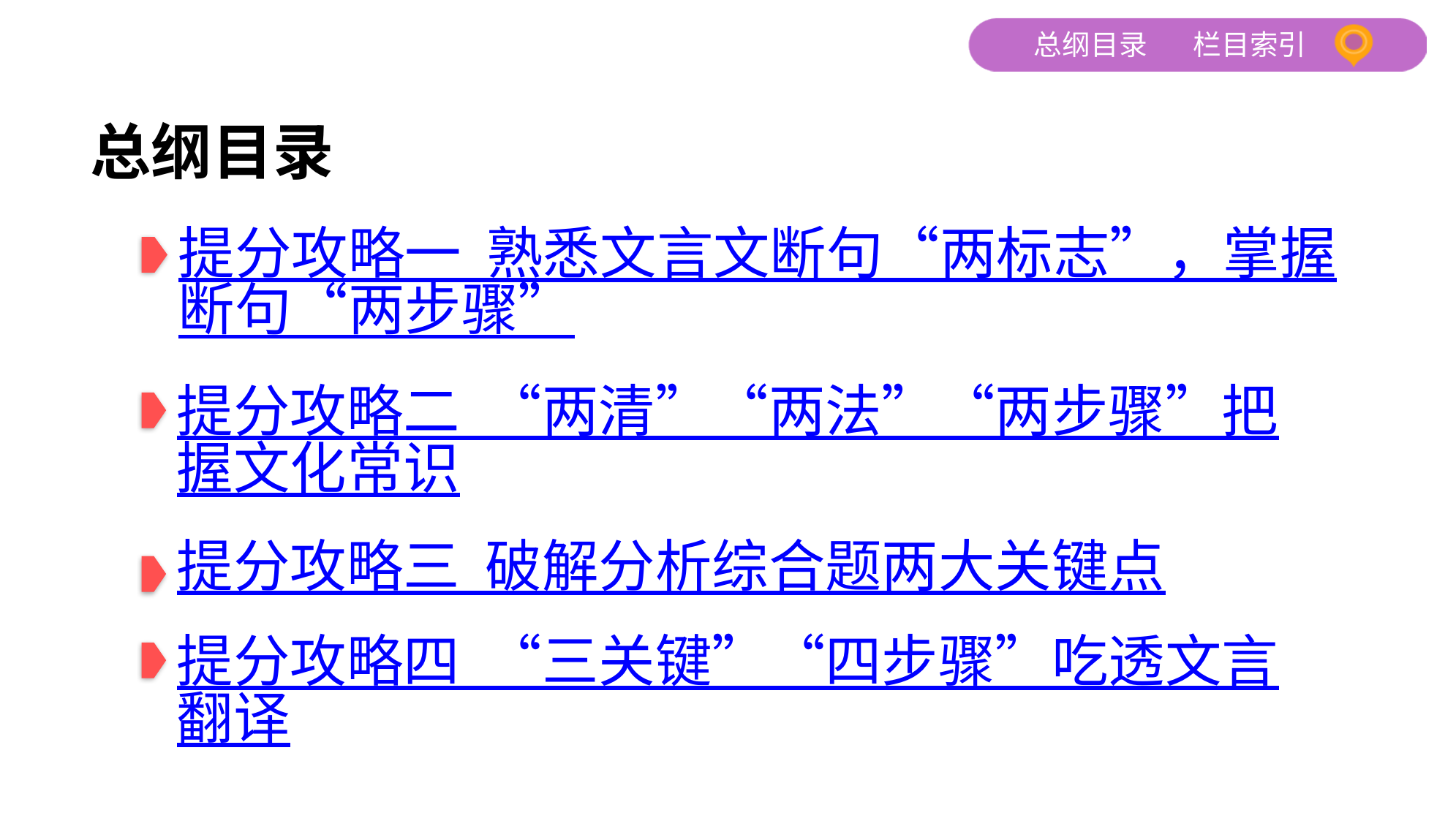

总纲目录
提分攻略一  熟悉文言文断句“两标志”，掌握断句“两步骤”

提分攻略二  “两清”“两法”“两步骤”把握文化常识

提分攻略三  破解分析综合题两大关键点

提分攻略四  “三关键”“四步骤”吃透文言翻译